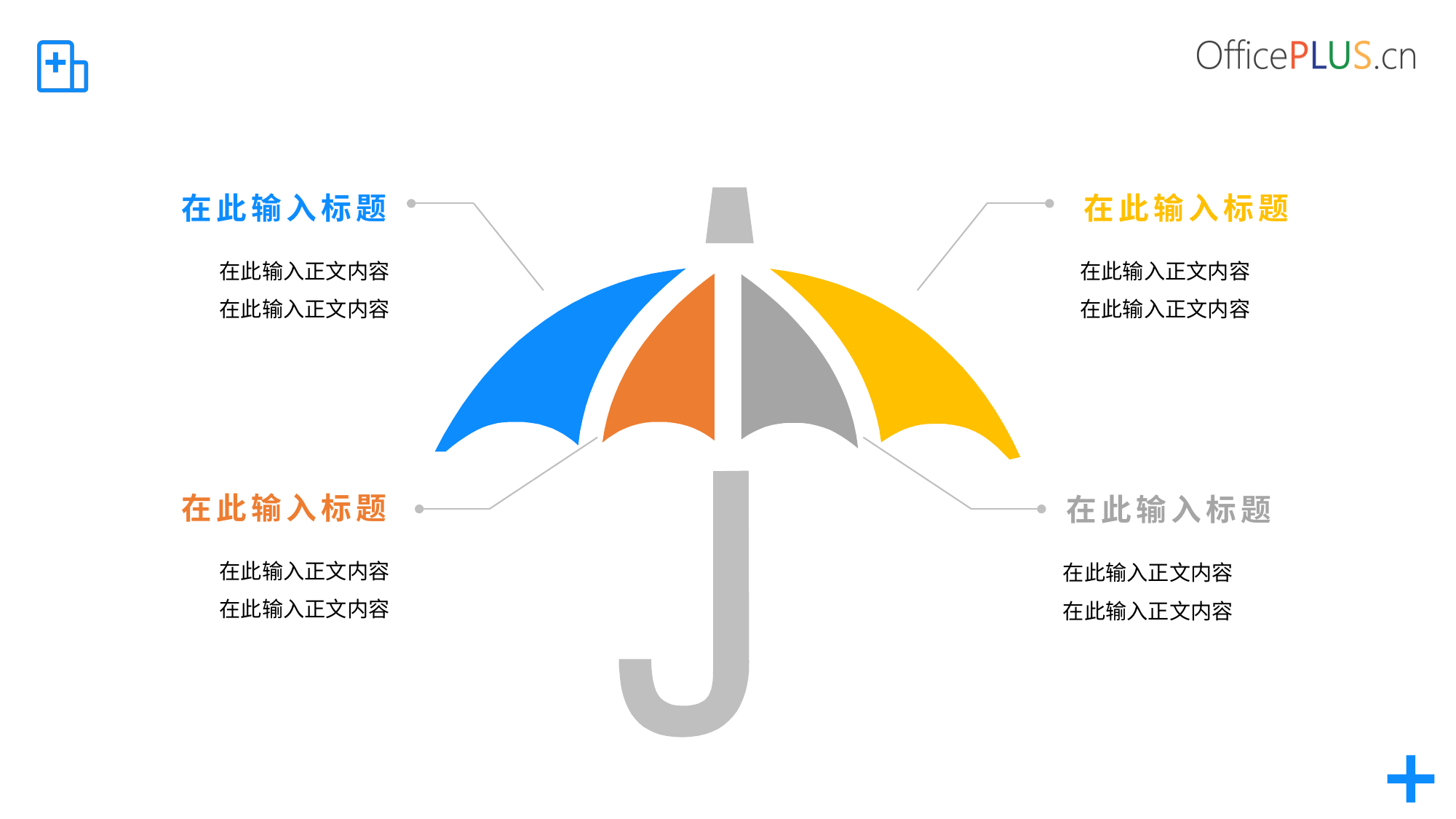

在此输入标题
在此输入标题

在此输入正文内容
在此输入正文内容
在此输入正文内容
在此输入正文内容
在此输入标题
在此输入标题
在此输入正文内容
在此输入正文内容
在此输入正文内容
在此输入正文内容